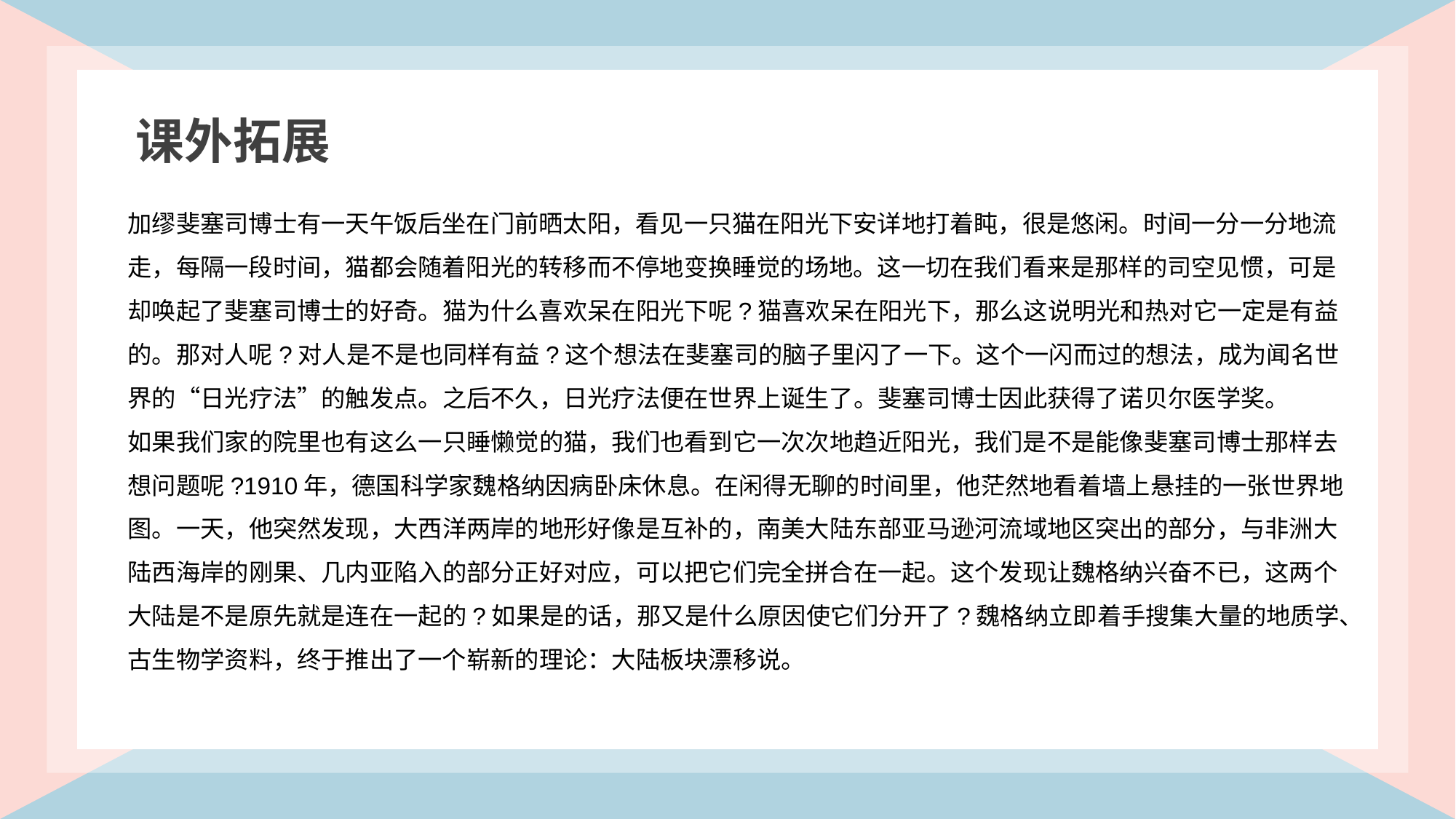

课外拓展
加缪斐塞司博士有一天午饭后坐在门前晒太阳，看见一只猫在阳光下安详地打着盹，很是悠闲。时间一分一分地流走，每隔一段时间，猫都会随着阳光的转移而不停地变换睡觉的场地。这一切在我们看来是那样的司空见惯，可是却唤起了斐塞司博士的好奇。猫为什么喜欢呆在阳光下呢?猫喜欢呆在阳光下，那么这说明光和热对它一定是有益的。那对人呢?对人是不是也同样有益?这个想法在斐塞司的脑子里闪了一下。这个一闪而过的想法，成为闻名世界的“日光疗法”的触发点。之后不久，日光疗法便在世界上诞生了。斐塞司博士因此获得了诺贝尔医学奖。
如果我们家的院里也有这么一只睡懒觉的猫，我们也看到它一次次地趋近阳光，我们是不是能像斐塞司博士那样去想问题呢?1910年，德国科学家魏格纳因病卧床休息。在闲得无聊的时间里，他茫然地看着墙上悬挂的一张世界地图。一天，他突然发现，大西洋两岸的地形好像是互补的，南美大陆东部亚马逊河流域地区突出的部分，与非洲大陆西海岸的刚果、几内亚陷入的部分正好对应，可以把它们完全拼合在一起。这个发现让魏格纳兴奋不已，这两个大陆是不是原先就是连在一起的?如果是的话，那又是什么原因使它们分开了?魏格纳立即着手搜集大量的地质学、古生物学资料，终于推出了一个崭新的理论：大陆板块漂移说。